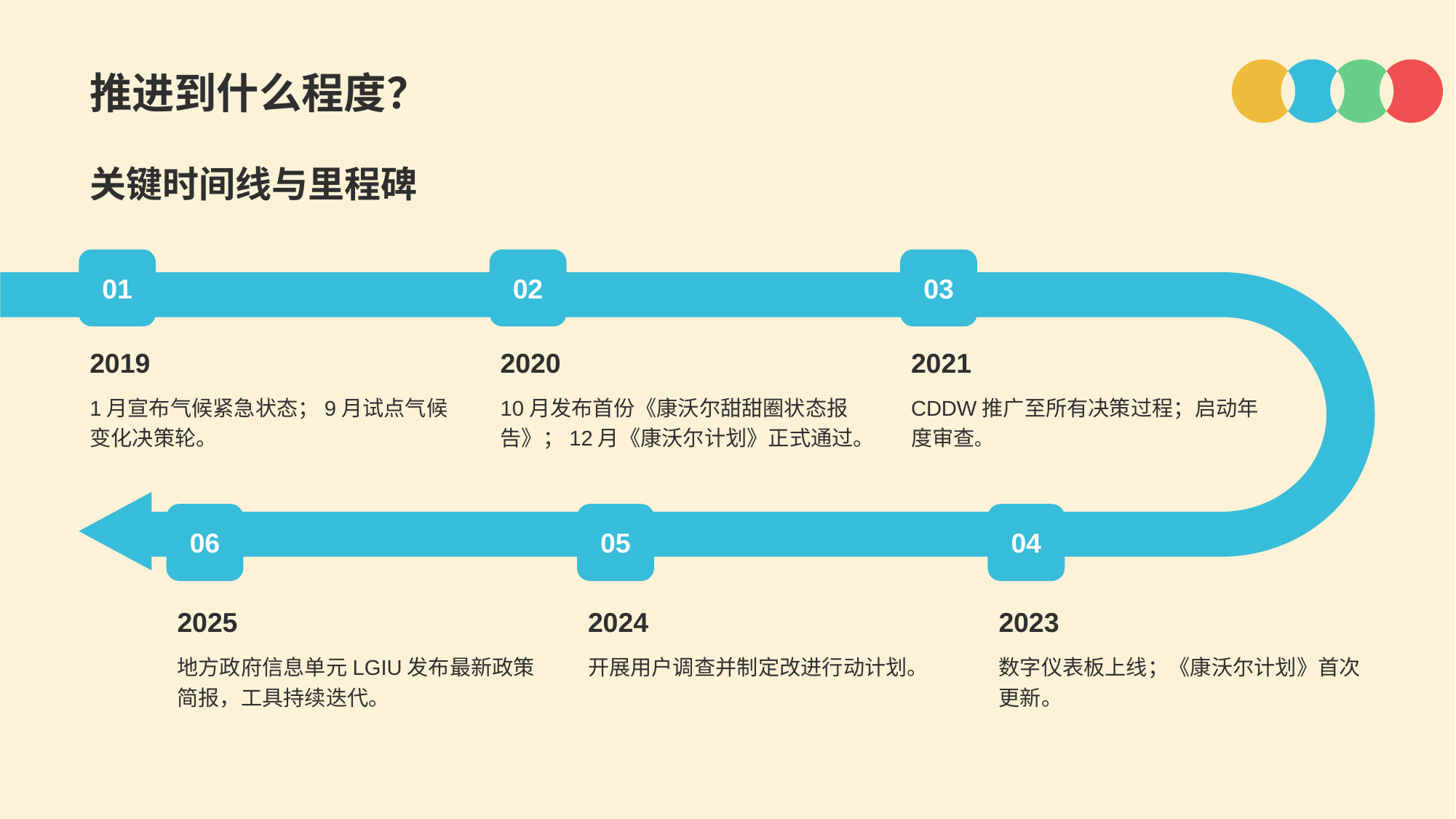

推进到什么程度？
关键时间线与里程碑
01
2019
1月宣布气候紧急状态；9月试点气候变化决策轮。
02
2020
10月发布首份《康沃尔甜甜圈状态报告》；12月《康沃尔计划》正式通过。
03
2021
CDDW推广至所有决策过程；启动年度审查。

06
2025
地方政府信息单元LGIU发布最新政策简报，工具持续迭代。
05
2024
开展用户调查并制定改进行动计划。
04
2023
数字仪表板上线；《康沃尔计划》首次更新。